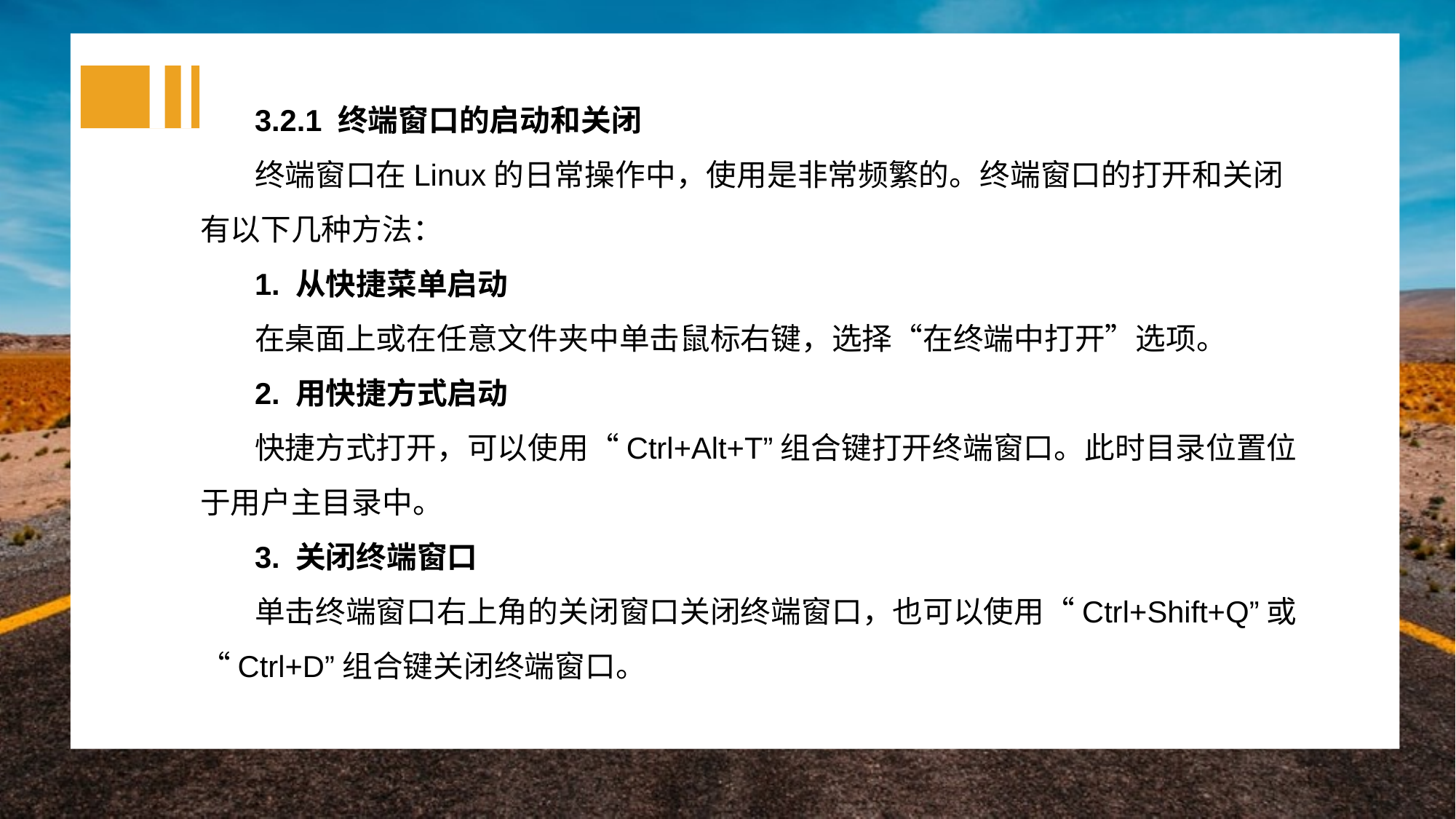

3.2.1 终端窗口的启动和关闭
终端窗口在Linux的日常操作中，使用是非常频繁的。终端窗口的打开和关闭有以下几种方法：
1. 从快捷菜单启动
在桌面上或在任意文件夹中单击鼠标右键，选择“在终端中打开”选项。
2. 用快捷方式启动
快捷方式打开，可以使用“Ctrl+Alt+T”组合键打开终端窗口。此时目录位置位于用户主目录中。
3. 关闭终端窗口
单击终端窗口右上角的关闭窗口关闭终端窗口，也可以使用“Ctrl+Shift+Q”或“Ctrl+D”组合键关闭终端窗口。